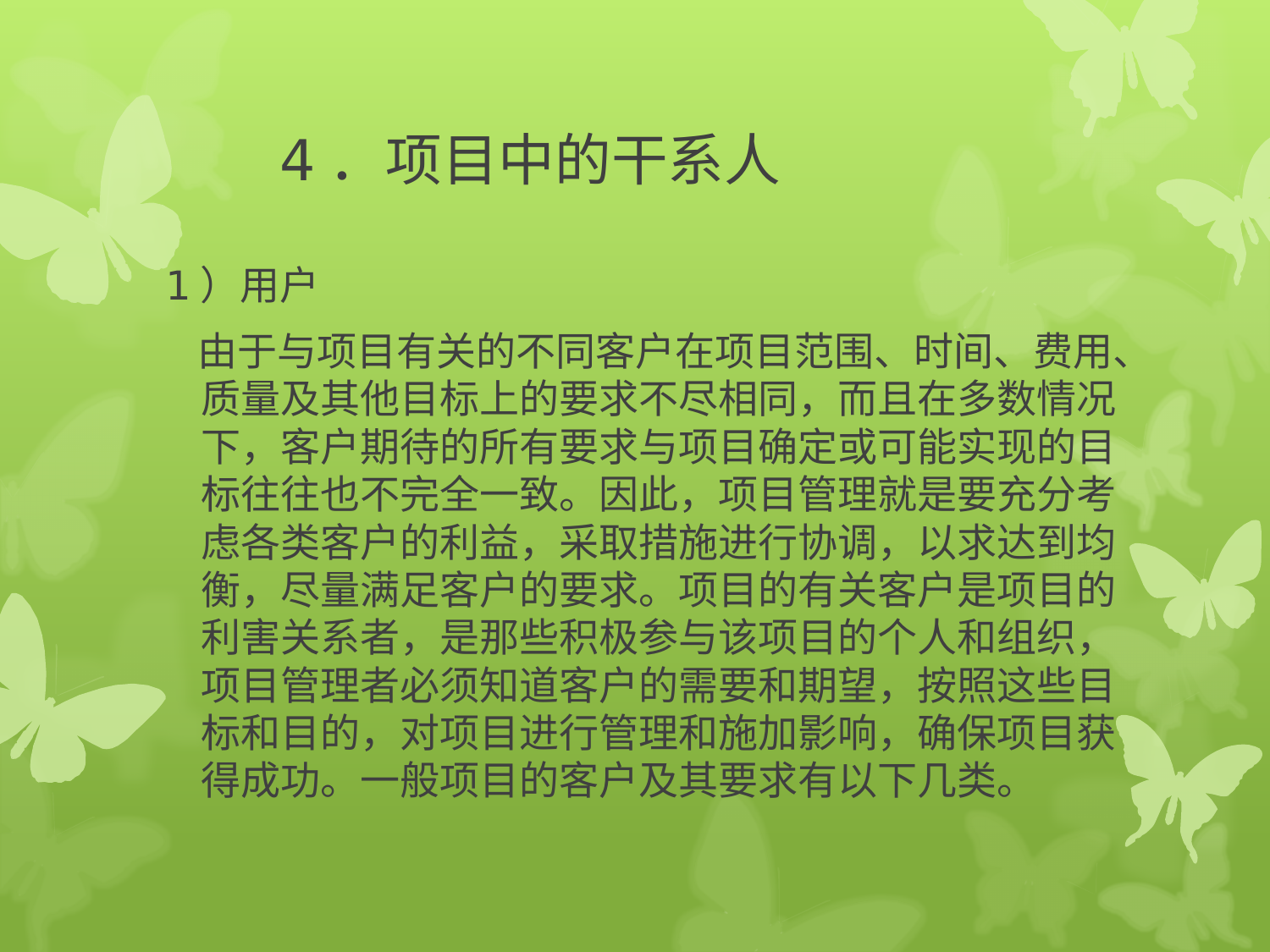

# 4．项目中的干系人
 1）用户
    由于与项目有关的不同客户在项目范围、时间、费用、质量及其他目标上的要求不尽相同，而且在多数情况下，客户期待的所有要求与项目确定或可能实现的目标往往也不完全一致。因此，项目管理就是要充分考虑各类客户的利益，采取措施进行协调，以求达到均衡，尽量满足客户的要求。项目的有关客户是项目的利害关系者，是那些积极参与该项目的个人和组织，项目管理者必须知道客户的需要和期望，按照这些目标和目的，对项目进行管理和施加影响，确保项目获得成功。一般项目的客户及其要求有以下几类。